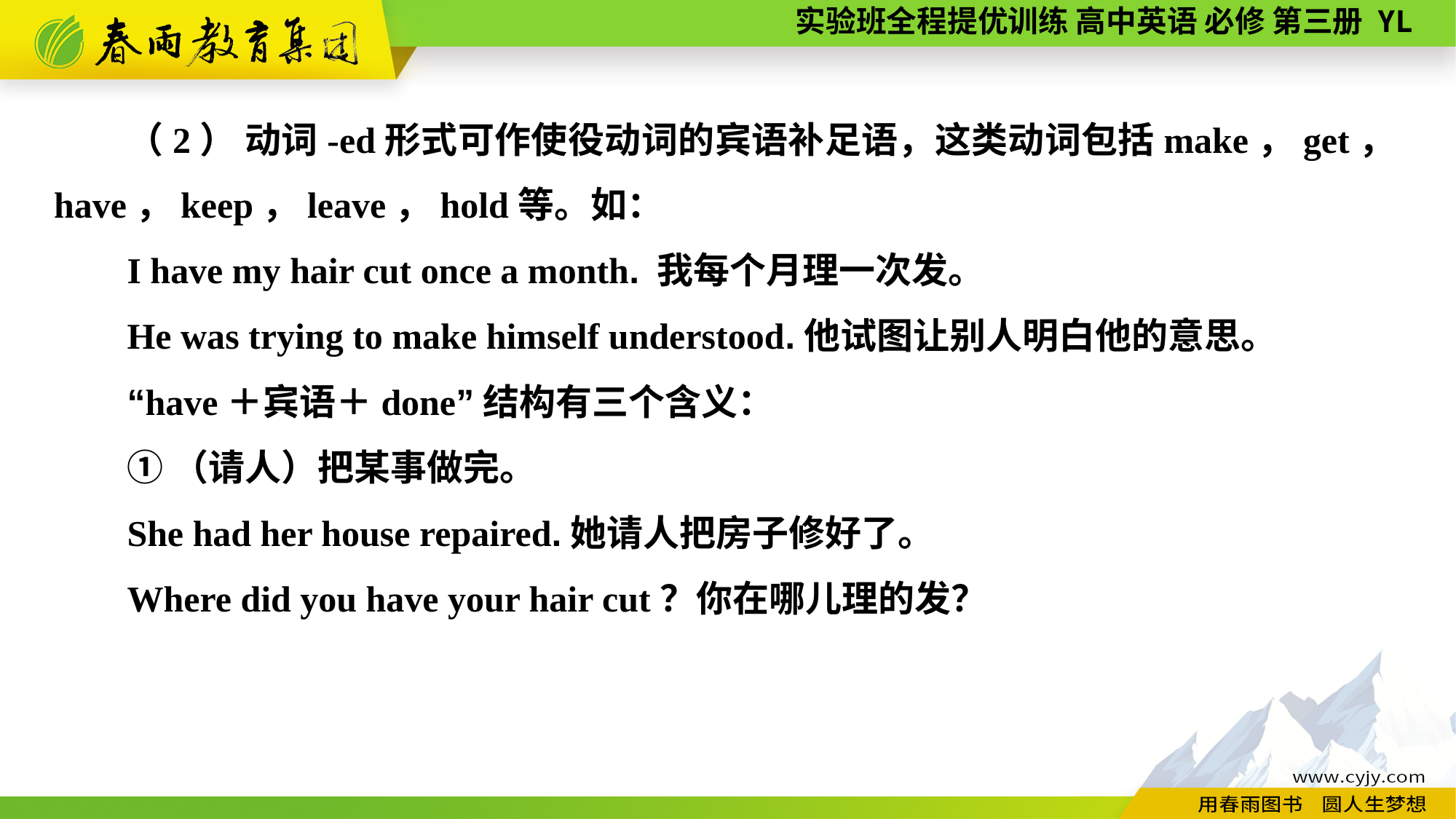

（2） 动词-ed形式可作使役动词的宾语补足语，这类动词包括make，get，have，keep，leave，hold等。如：
I have my hair cut once a month. 我每个月理一次发。
He was trying to make himself understood.他试图让别人明白他的意思。
“have＋宾语＋done”结构有三个含义：
①（请人）把某事做完。
She had her house repaired.她请人把房子修好了。
Where did you have your hair cut？你在哪儿理的发？